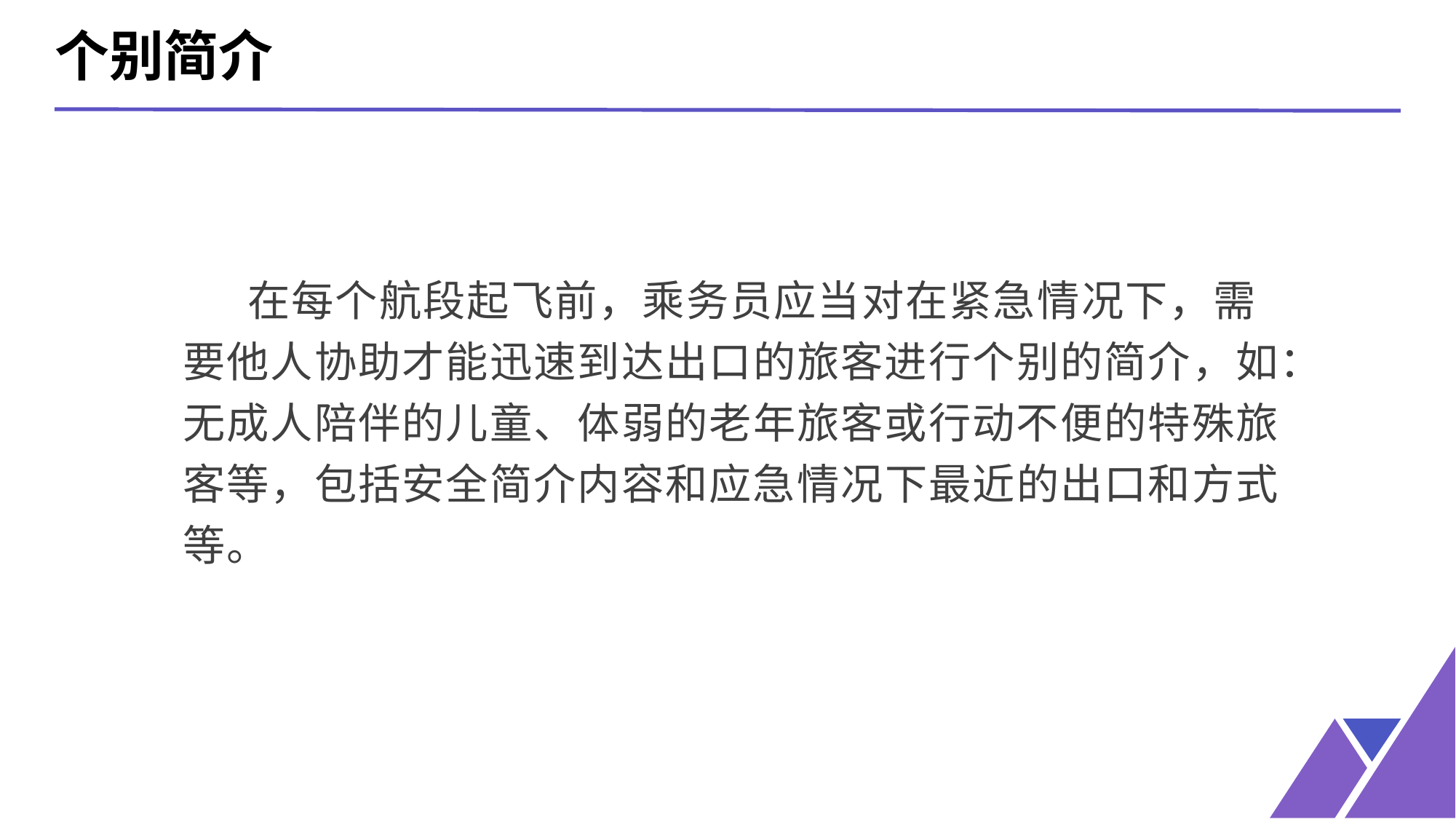

个别简介
     在每个航段起飞前，乘务员应当对在紧急情况下，需要他人协助才能迅速到达出口的旅客进行个别的简介，如：无成人陪伴的儿童、体弱的老年旅客或行动不便的特殊旅客等，包括安全简介内容和应急情况下最近的出口和方式等。